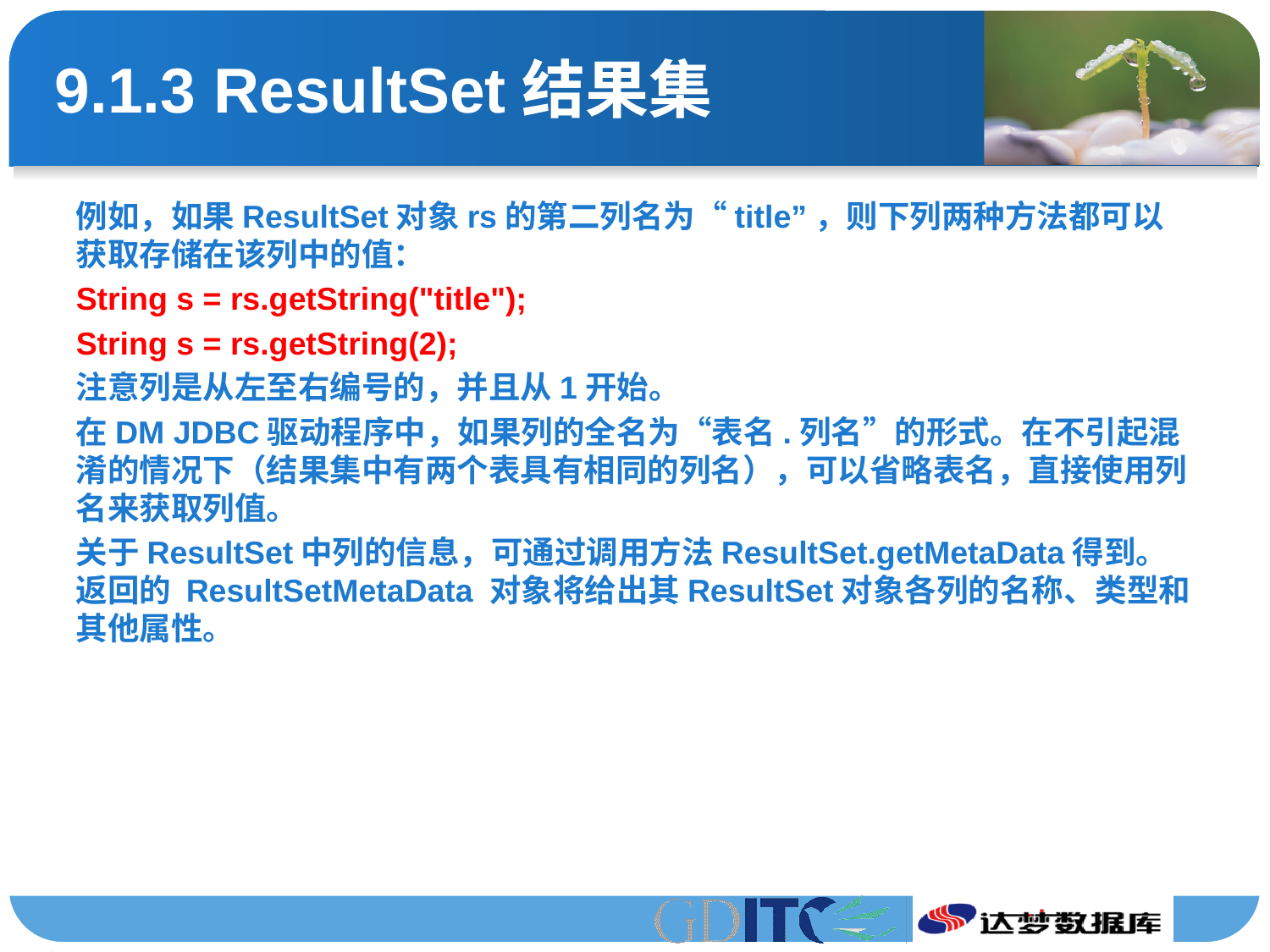

# 9.1.3 ResultSet结果集
例如，如果ResultSet对象rs的第二列名为“title”，则下列两种方法都可以获取存储在该列中的值：
String s = rs.getString("title");
String s = rs.getString(2);
注意列是从左至右编号的，并且从1开始。
在DM JDBC驱动程序中，如果列的全名为“表名.列名”的形式。在不引起混淆的情况下（结果集中有两个表具有相同的列名），可以省略表名，直接使用列名来获取列值。
关于ResultSet中列的信息，可通过调用方法ResultSet.getMetaData得到。返回的 ResultSetMetaData 对象将给出其ResultSet对象各列的名称、类型和其他属性。